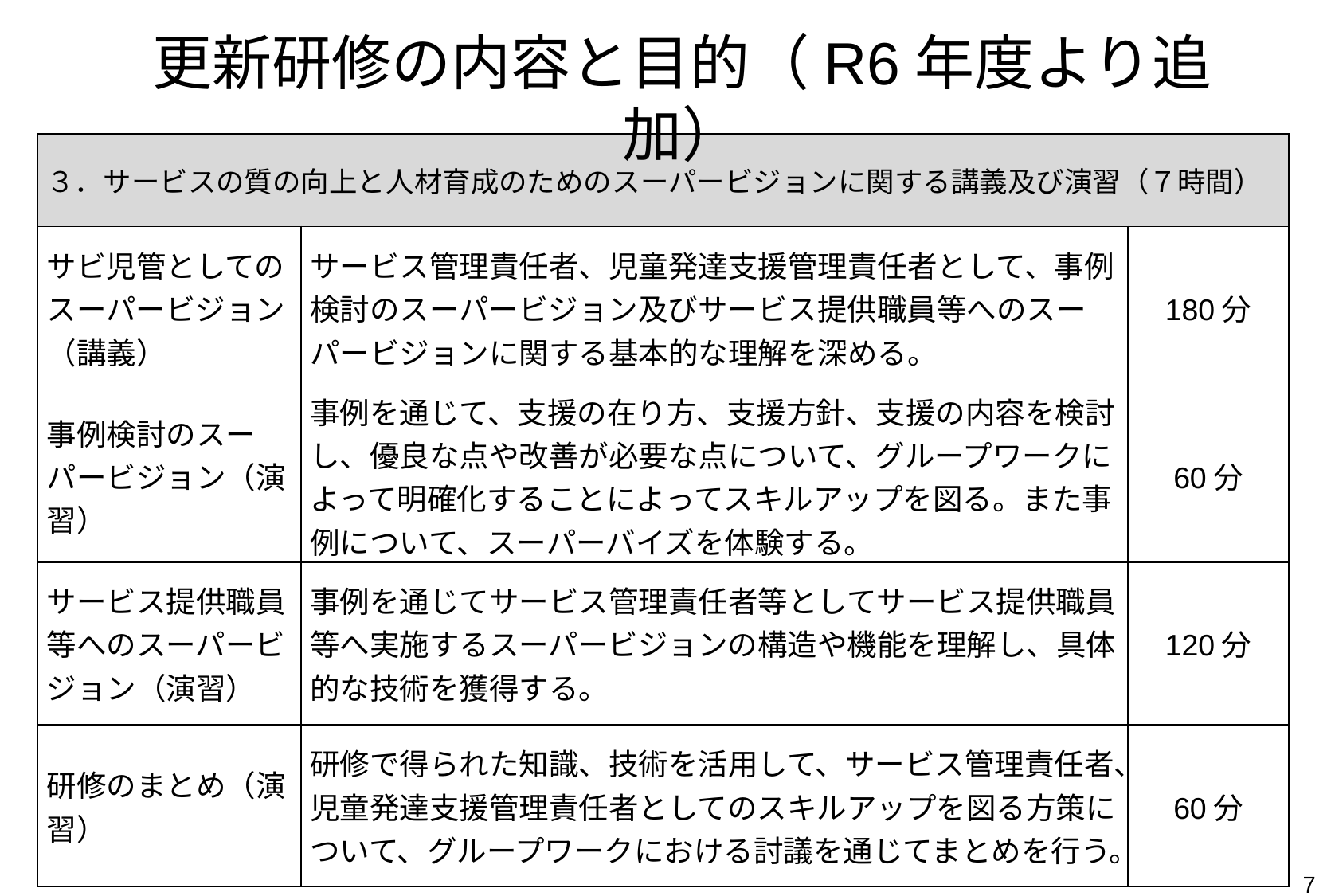

更新研修の内容と目的（R6年度より追加）
| ３．サービスの質の向上と人材育成のためのスーパービジョンに関する講義及び演習（７時間） |  |  |
| --- | --- | --- |
| サビ児管としてのスーパービジョン（講義） | サービス管理責任者、児童発達支援管理責任者として、事例検討のスーパービジョン及びサービス提供職員等へのスーパービジョンに関する基本的な理解を深める。 | 180分 |
| 事例検討のスーパービジョン（演習） | 事例を通じて、支援の在り方、支援方針、支援の内容を検討し、優良な点や改善が必要な点について、グループワークによって明確化することによってスキルアップを図る。また事例について、スーパーバイズを体験する。 | 60分 |
| サービス提供職員等へのスーパービジョン（演習） | 事例を通じてサービス管理責任者等としてサービス提供職員 等へ実施するスーパービジョンの構造や機能を理解し、具体的な技術を獲得する。 | 120分 |
| 研修のまとめ（演習） | 研修で得られた知識、技術を活用して、サービス管理責任者、児童発達支援管理責任者としてのスキルアップを図る方策について、グループワークにおける討議を通じてまとめを行う。 | 60分 |
7